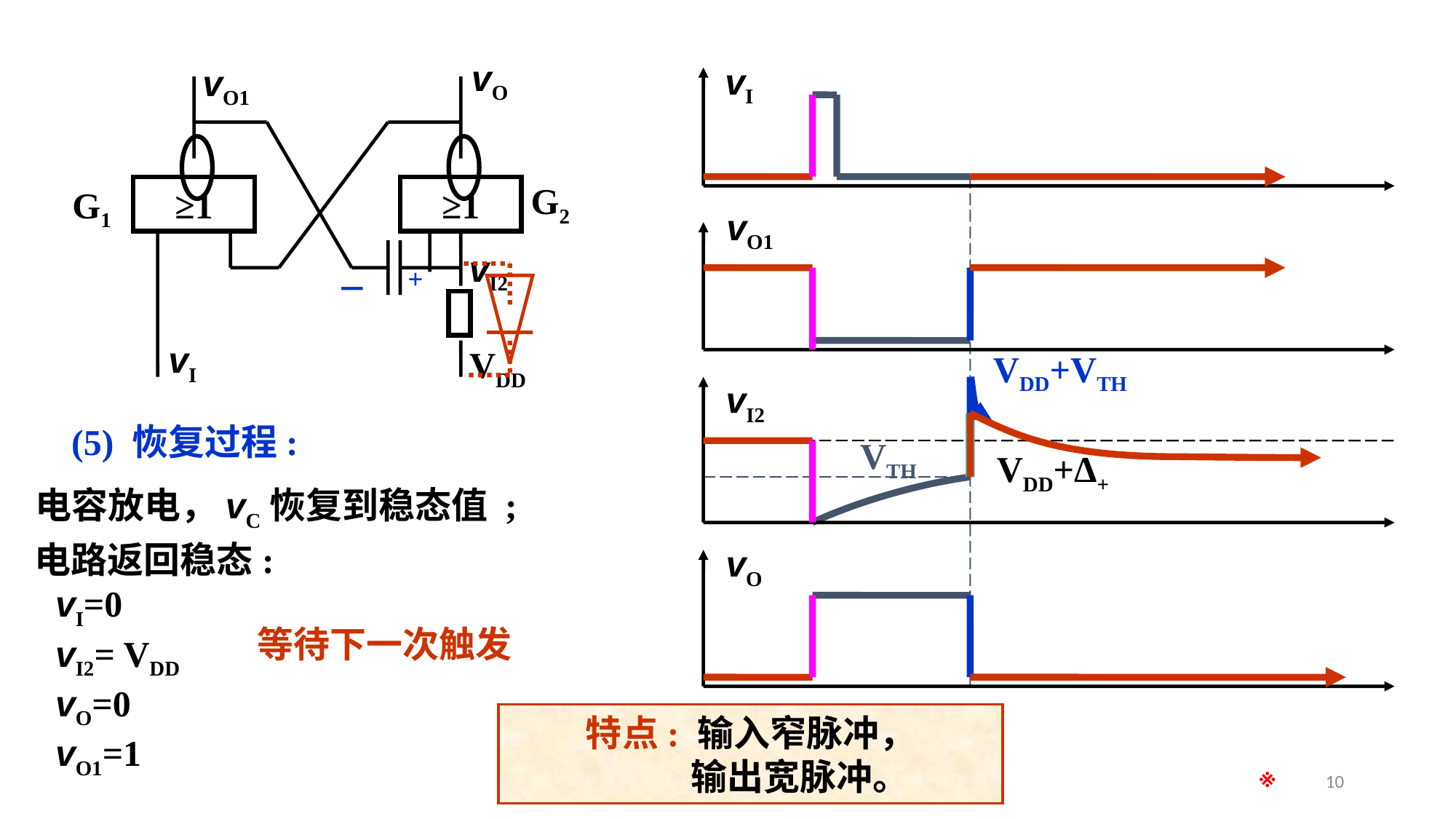

vO
vO1

G2
G1
≥1
≥1

vI
VDD

vI2
vI

vO1

vI2

vO

+

－

VDD+VTH

(5) 恢复过程:

VTH

VDD+Δ+
电容放电，vC恢复到稳态值 ;

电路返回稳态:
  vI=0
  vI2= VDD
  vO=0
  vO1=1

等待下一次触发

特点: 输入窄脉冲，
           输出宽脉冲。
※
10